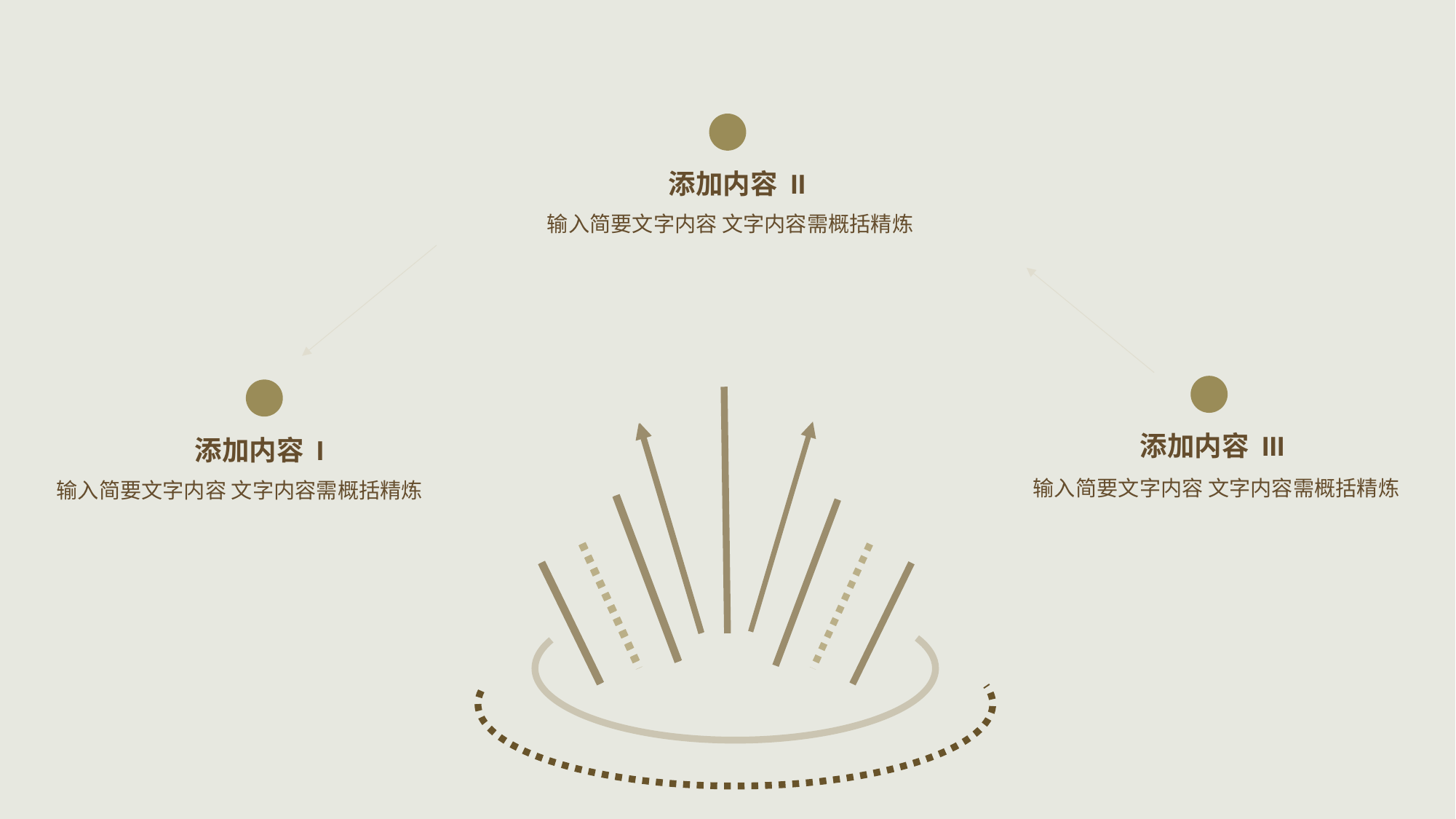

添加内容 II
输入简要文字内容 文字内容需概括精炼

添加内容 III
添加内容 I
输入简要文字内容 文字内容需概括精炼
输入简要文字内容 文字内容需概括精炼